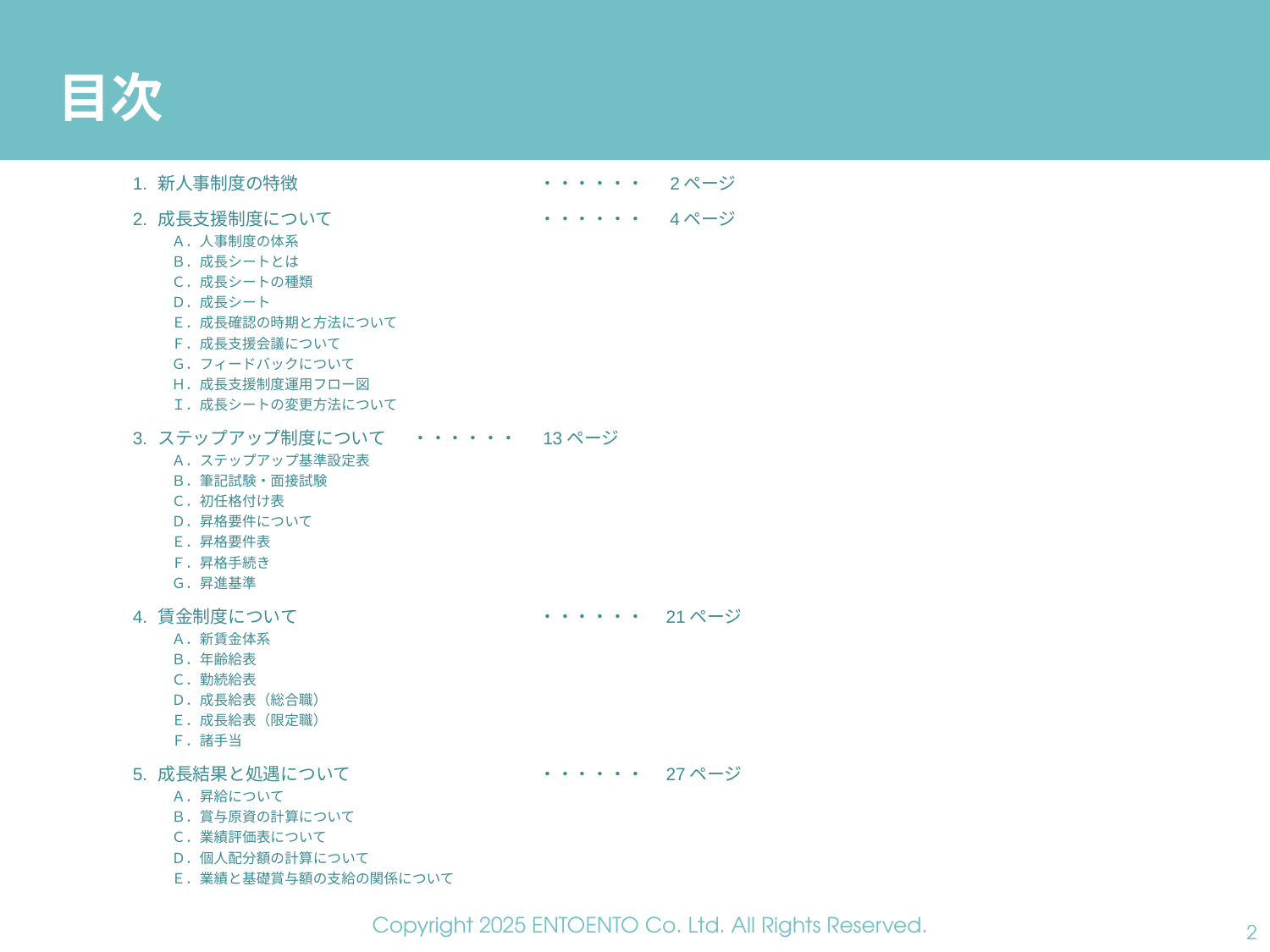

# 目次
新人事制度の特徴		・・・・・・　 2ページ
成長支援制度について		・・・・・・　 4ページ
Ａ．人事制度の体系
Ｂ．成長シートとは
Ｃ．成長シートの種類
Ｄ．成長シート
Ｅ．成長確認の時期と方法について
Ｆ．成長支援会議について
Ｇ．フィードバックについて
Ｈ．成長支援制度運用フロー図
Ｉ．成長シートの変更方法について
ステップアップ制度について	・・・・・・　 13ページ
Ａ．ステップアップ基準設定表
Ｂ．筆記試験・面接試験
Ｃ．初任格付け表
Ｄ．昇格要件について
Ｅ．昇格要件表
Ｆ．昇格手続き
Ｇ．昇進基準
賃金制度について		・・・・・・　21ページ
Ａ．新賃金体系
Ｂ．年齢給表
Ｃ．勤続給表
Ｄ．成長給表（総合職）
Ｅ．成長給表（限定職）
Ｆ．諸手当
成長結果と処遇について		・・・・・・　27ページ
Ａ．昇給について
Ｂ．賞与原資の計算について
Ｃ．業績評価表について
Ｄ．個人配分額の計算について
Ｅ．業績と基礎賞与額の支給の関係について
Copyright 2025 ENTOENTO Co. Ltd. All Rights Reserved.
2